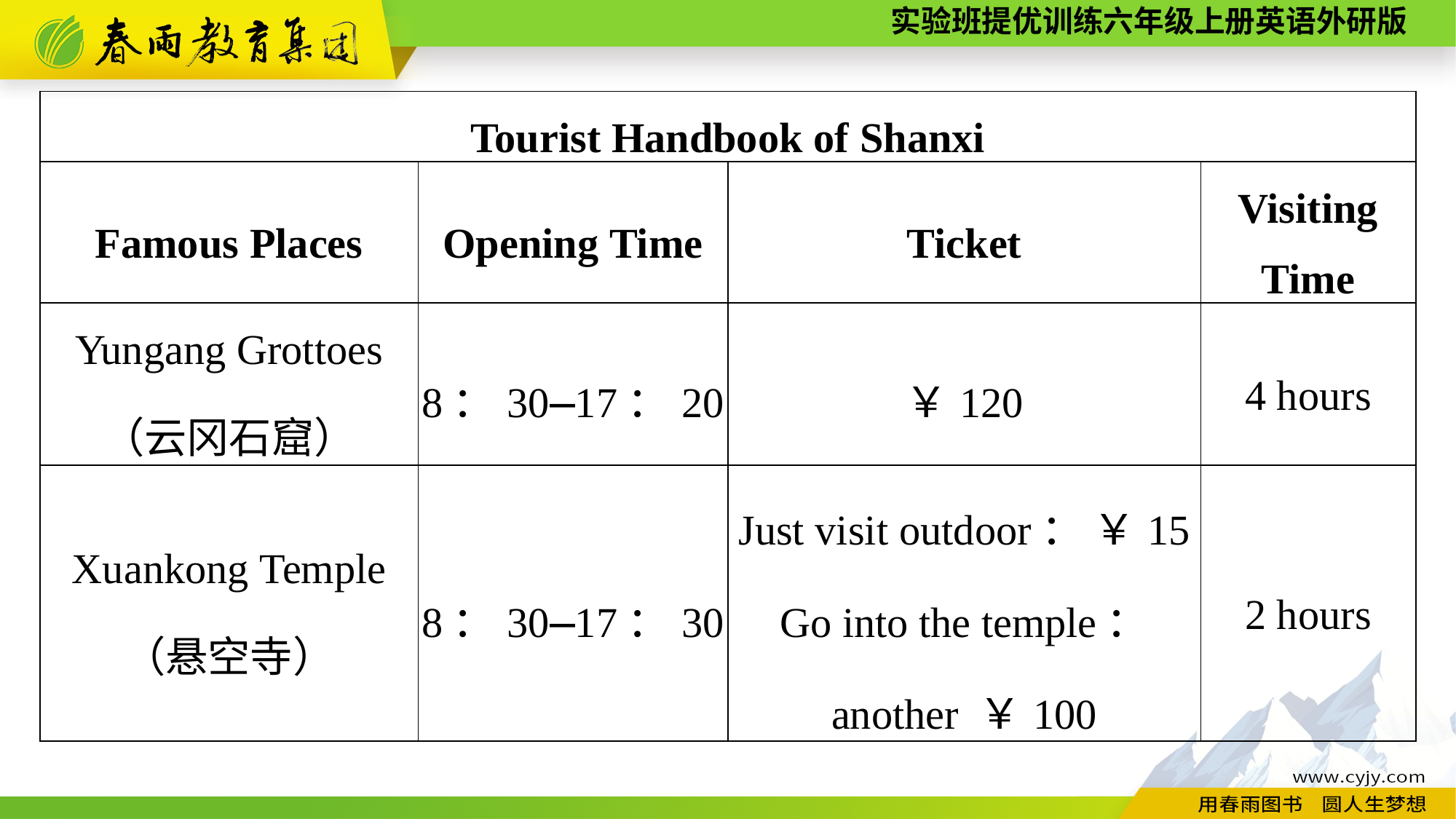

| Tourist Handbook of Shanxi |  |  |  |
| --- | --- | --- | --- |
| Famous Places | Opening Time | Ticket | Visiting Time |
| Yungang Grottoes （云冈石窟） | 8：30—17：20 | ￥120 | 4 hours |
| Xuankong Temple （悬空寺） | 8：30—17：30 | Just visit outdoor： ￥15 Go into the temple： another ￥100 | 2 hours |